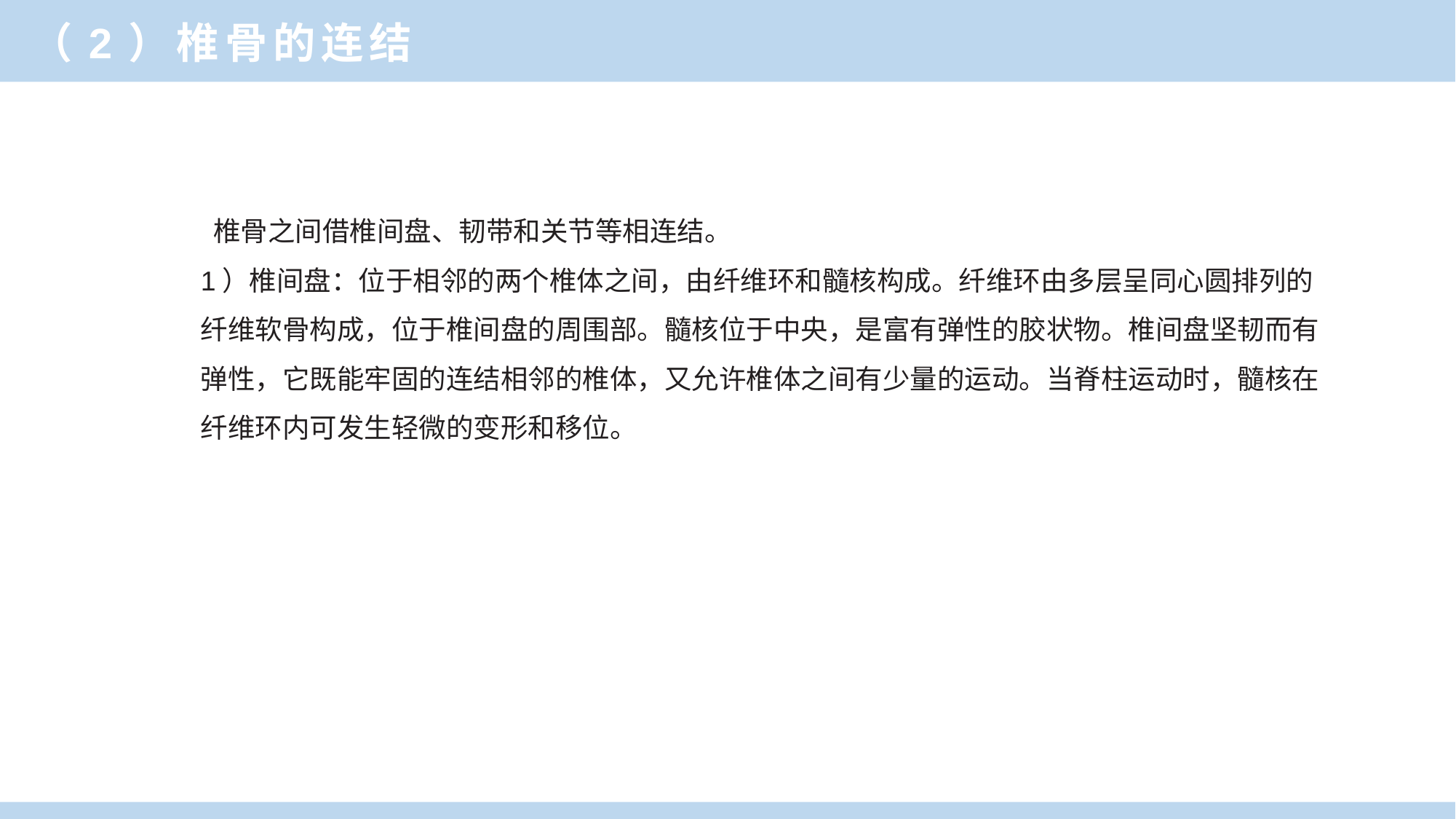

（2）椎骨的连结
 椎骨之间借椎间盘、韧带和关节等相连结。
1）椎间盘：位于相邻的两个椎体之间，由纤维环和髓核构成。纤维环由多层呈同心圆排列的纤维软骨构成，位于椎间盘的周围部。髓核位于中央，是富有弹性的胶状物。椎间盘坚韧而有弹性，它既能牢固的连结相邻的椎体，又允许椎体之间有少量的运动。当脊柱运动时，髓核在纤维环内可发生轻微的变形和移位。